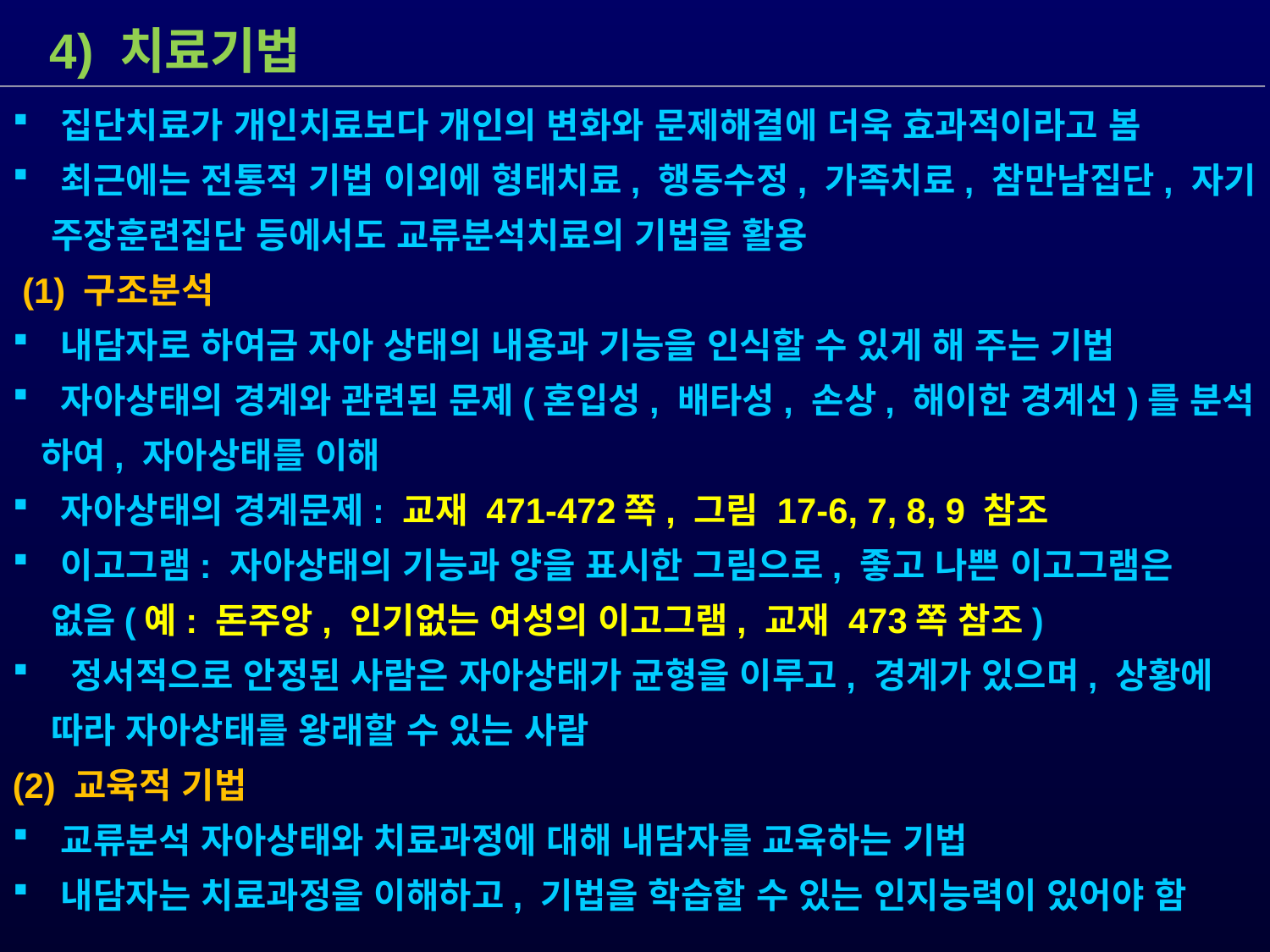

4) 치료기법
 집단치료가 개인치료보다 개인의 변화와 문제해결에 더욱 효과적이라고 봄
 최근에는 전통적 기법 이외에 형태치료, 행동수정, 가족치료, 참만남집단, 자기
   주장훈련집단 등에서도 교류분석치료의 기법을 활용
 (1) 구조분석
 내담자로 하여금 자아 상태의 내용과 기능을 인식할 수 있게 해 주는 기법
 자아상태의 경계와 관련된 문제(혼입성, 배타성, 손상, 해이한 경계선)를 분석
  하여, 자아상태를 이해
 자아상태의 경계문제: 교재 471-472쪽, 그림 17-6, 7, 8, 9 참조
 이고그램: 자아상태의 기능과 양을 표시한 그림으로, 좋고 나쁜 이고그램은
   없음(예: 돈주앙, 인기없는 여성의 이고그램, 교재 473쪽 참조)
  정서적으로 안정된 사람은 자아상태가 균형을 이루고, 경계가 있으며, 상황에
   따라 자아상태를 왕래할 수 있는 사람
(2) 교육적 기법
 교류분석 자아상태와 치료과정에 대해 내담자를 교육하는 기법
 내담자는 치료과정을 이해하고, 기법을 학습할 수 있는 인지능력이 있어야 함